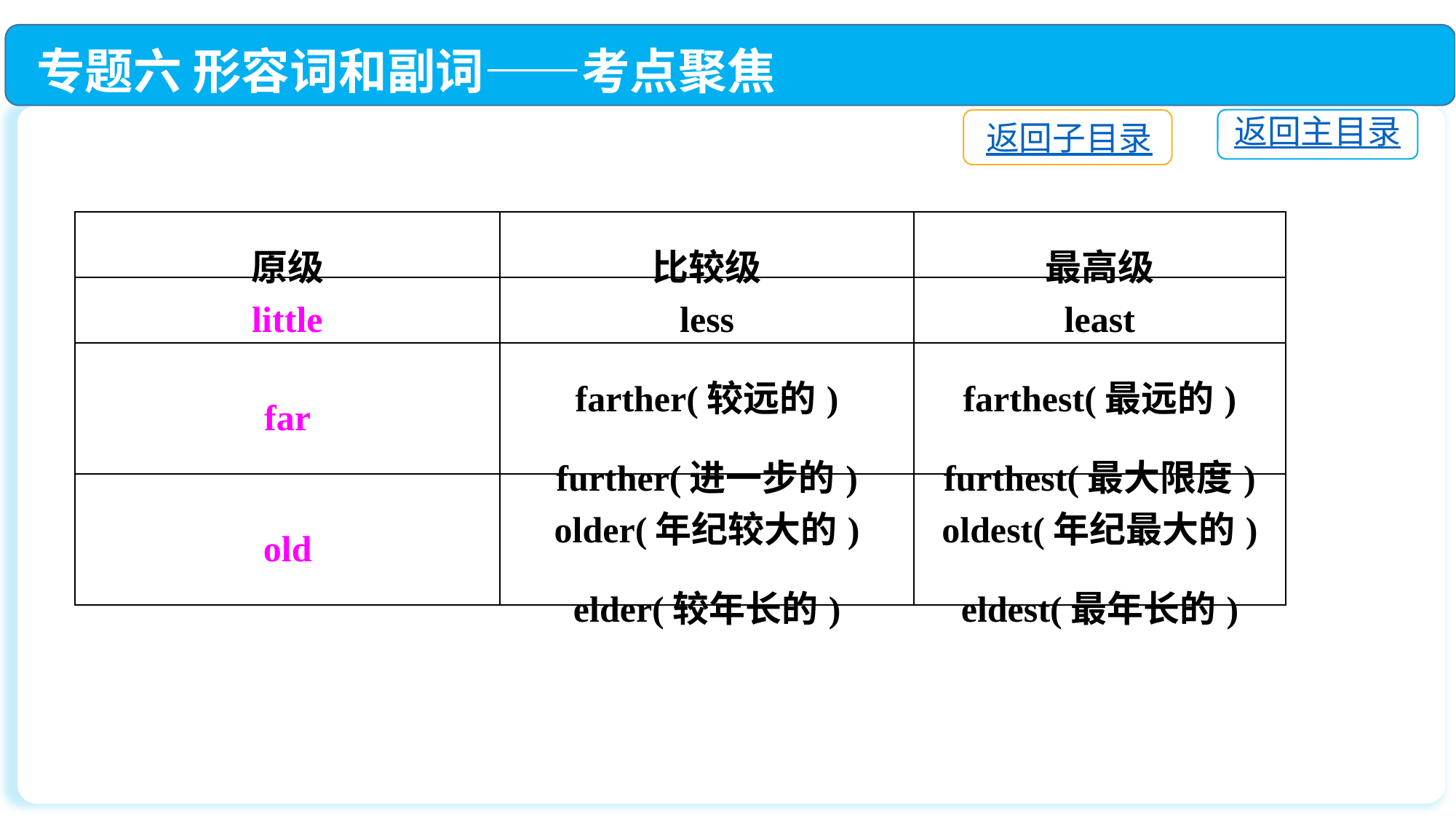

专题六 形容词和副词——考点聚焦

返回主目录

返回子目录
| 原级 | 比较级 | 最高级 |
| --- | --- | --- |
| little | less | least |
| far | farther(较远的) further(进一步的) | farthest(最远的) furthest(最大限度) |
| old | older(年纪较大的) elder(较年长的) | oldest(年纪最大的) eldest(最年长的) |